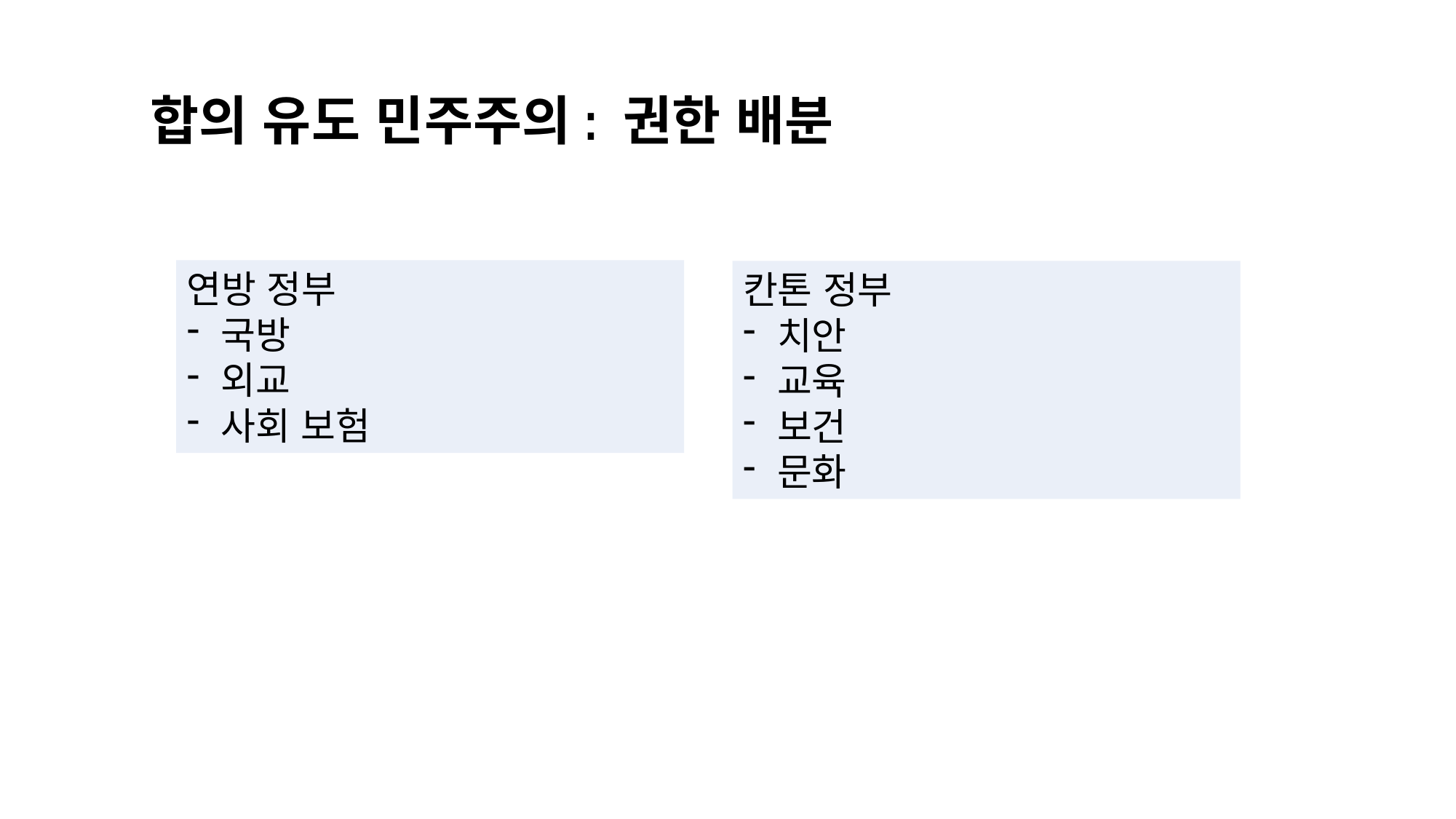

# 합의 유도 민주주의: 권한 배분
연방 정부
국방
외교
사회 보험
칸톤 정부
치안
교육
보건
문화